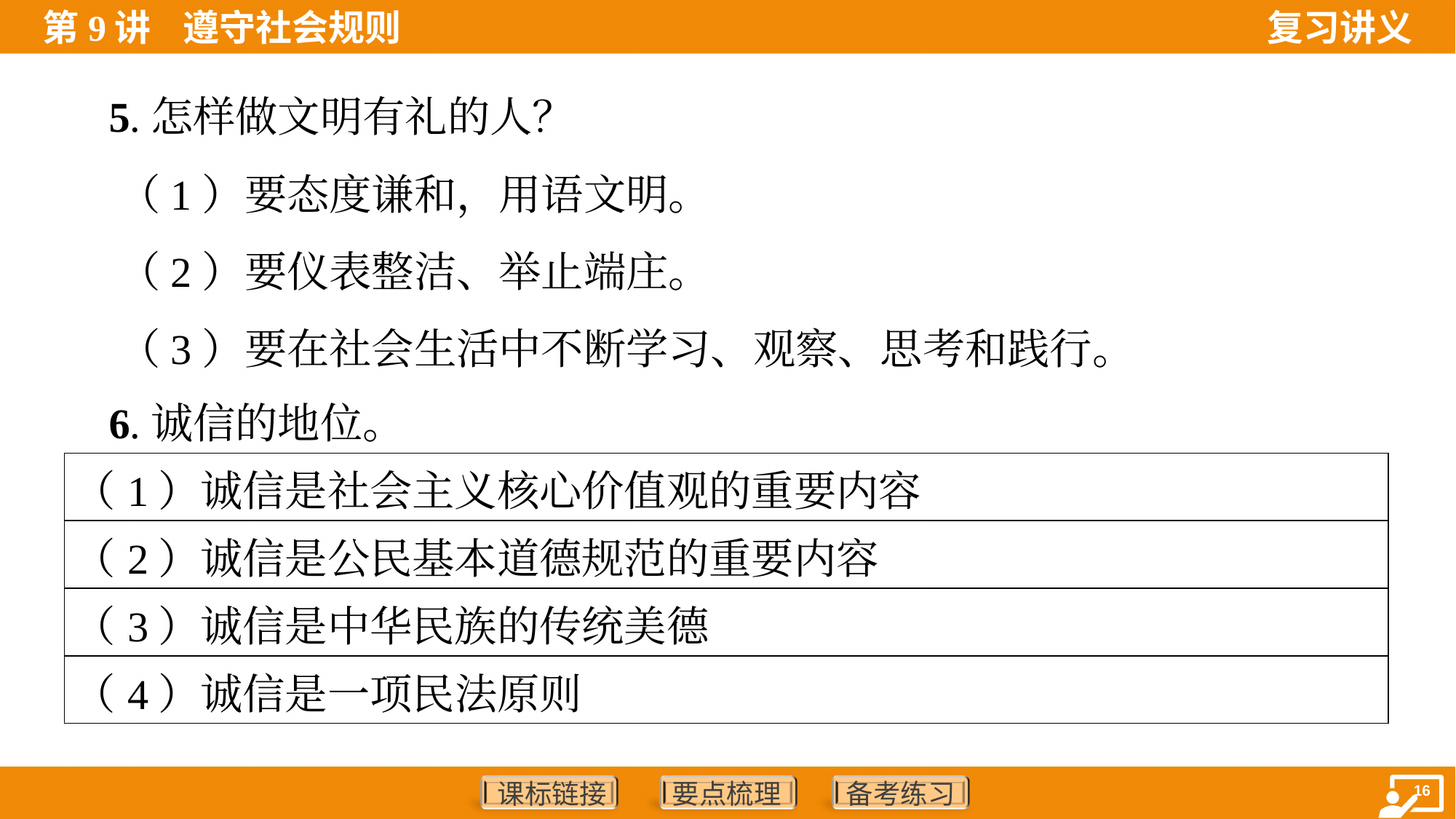

5.怎样做文明有礼的人？
    （1）要态度谦和，用语文明。
    （2）要仪表整洁、举止端庄。
    （3）要在社会生活中不断学习、观察、思考和践行。
    6.诚信的地位。
| （1）诚信是社会主义核心价值观的重要内容 |
| --- |
| （2）诚信是公民基本道德规范的重要内容 |
| （3）诚信是中华民族的传统美德 |
| （4）诚信是一项民法原则 |